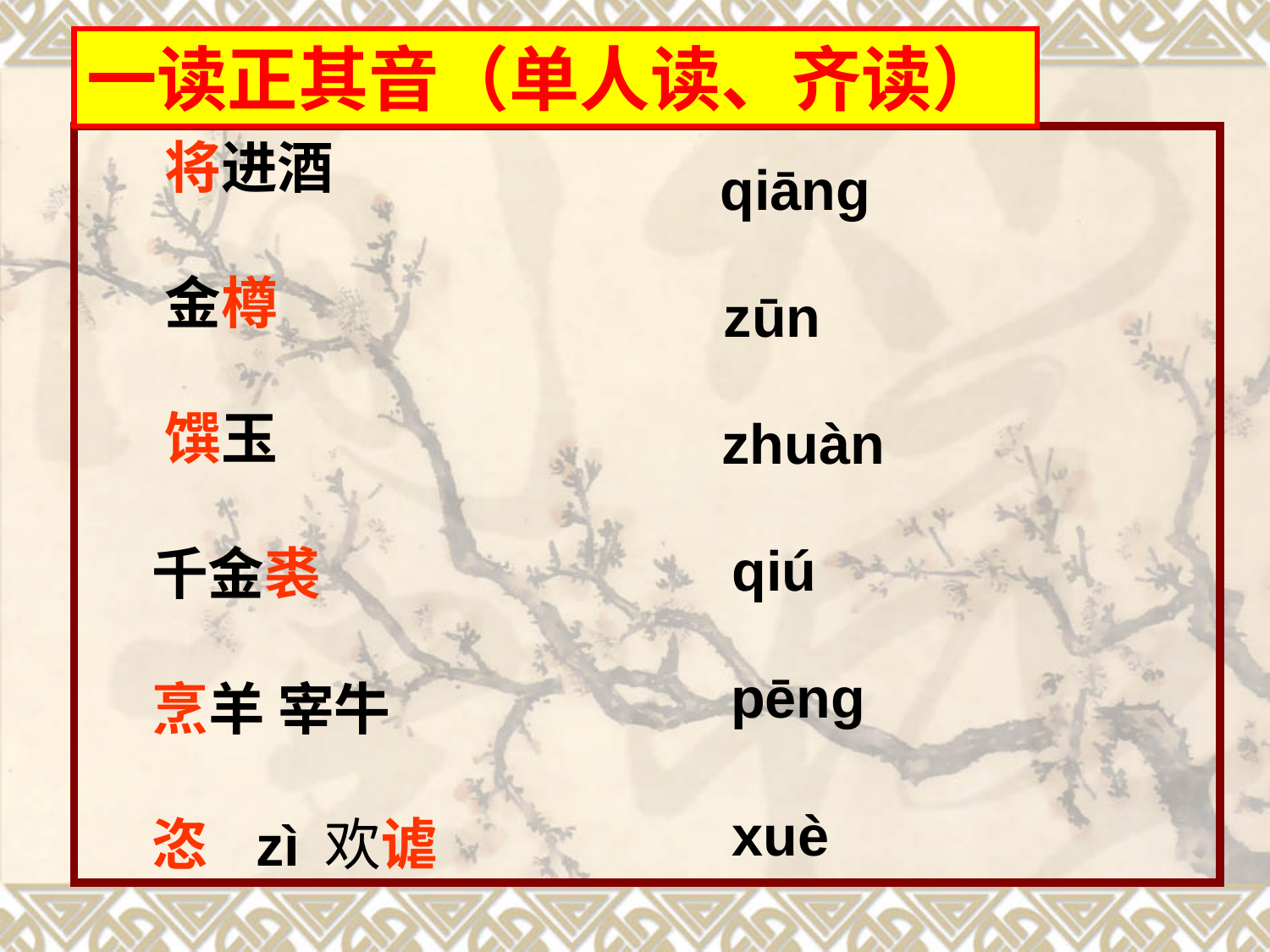

一读正其音（单人读、齐读）
     将进酒

     金樽

     馔玉

    千金裘

    烹羊 宰牛

    恣         欢谑
qiāng
 zūn
zhuàn
qiú
pēng
xuè
zì